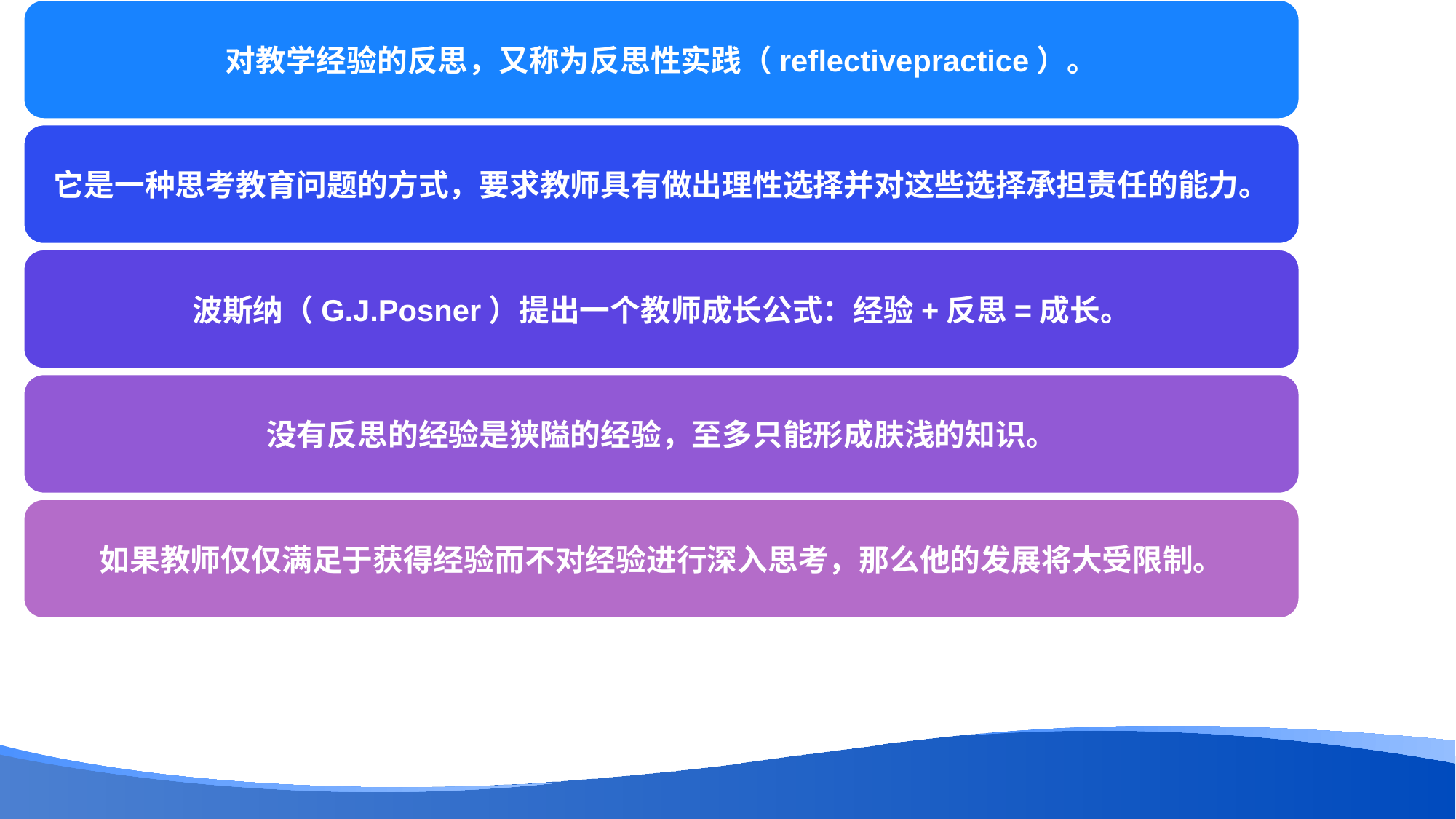

# 教师反思
对教学经验的反思，又称为反思性实践（reflectivepractice）。
它是一种思考教育问题的方式，要求教师具有做出理性选择并对这些选择承担责任的能力。
波斯纳（G.J.Posner）提出一个教师成长公式：经验+反思=成长。
没有反思的经验是狭隘的经验，至多只能形成肤浅的知识。
如果教师仅仅满足于获得经验而不对经验进行深入思考，那么他的发展将大受限制。